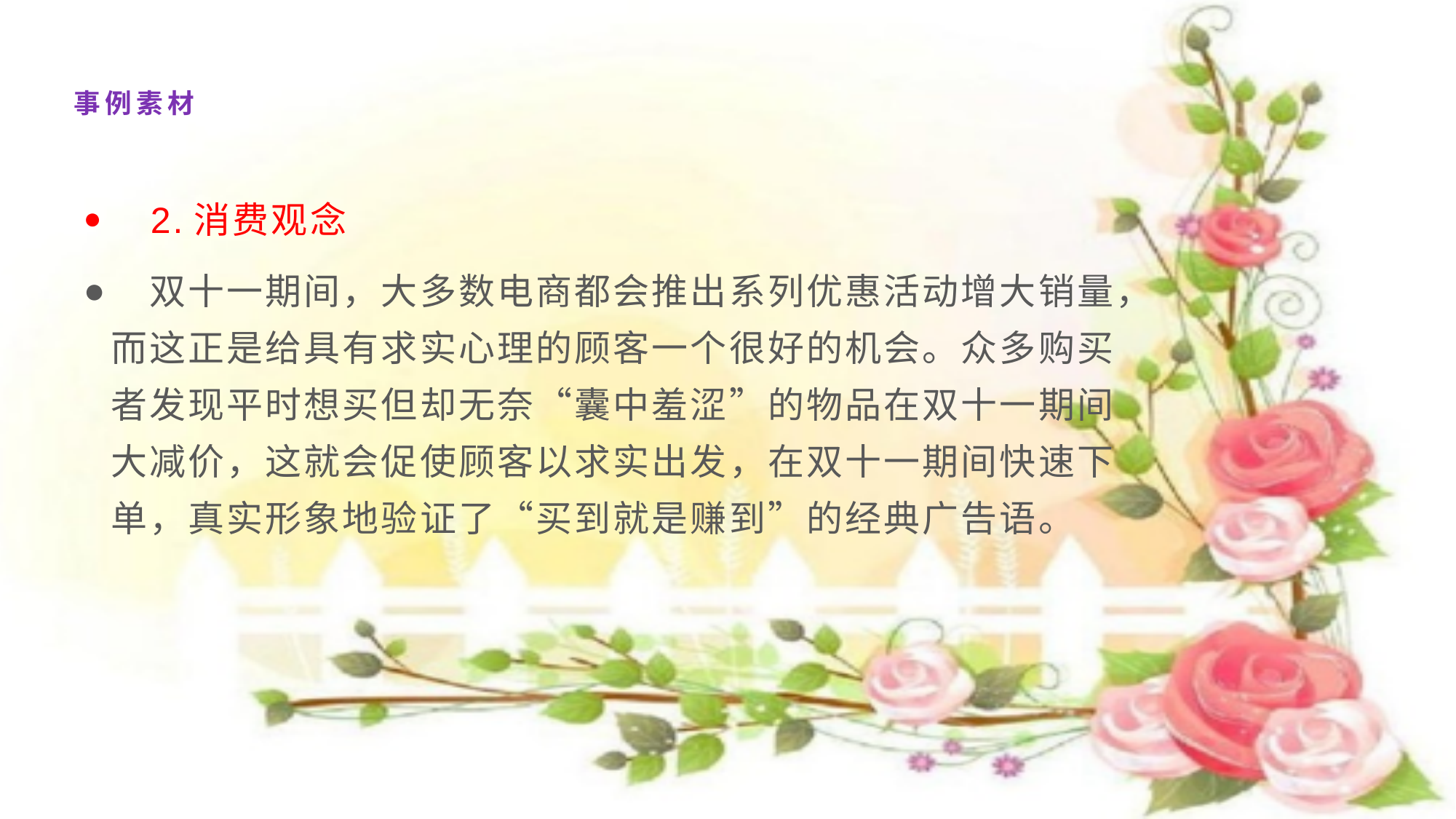

# 事例素材
　2.消费观念
　双十一期间，大多数电商都会推出系列优惠活动增大销量，而这正是给具有求实心理的顾客一个很好的机会。众多购买者发现平时想买但却无奈“囊中羞涩”的物品在双十一期间大减价，这就会促使顾客以求实出发，在双十一期间快速下单，真实形象地验证了“买到就是赚到”的经典广告语。